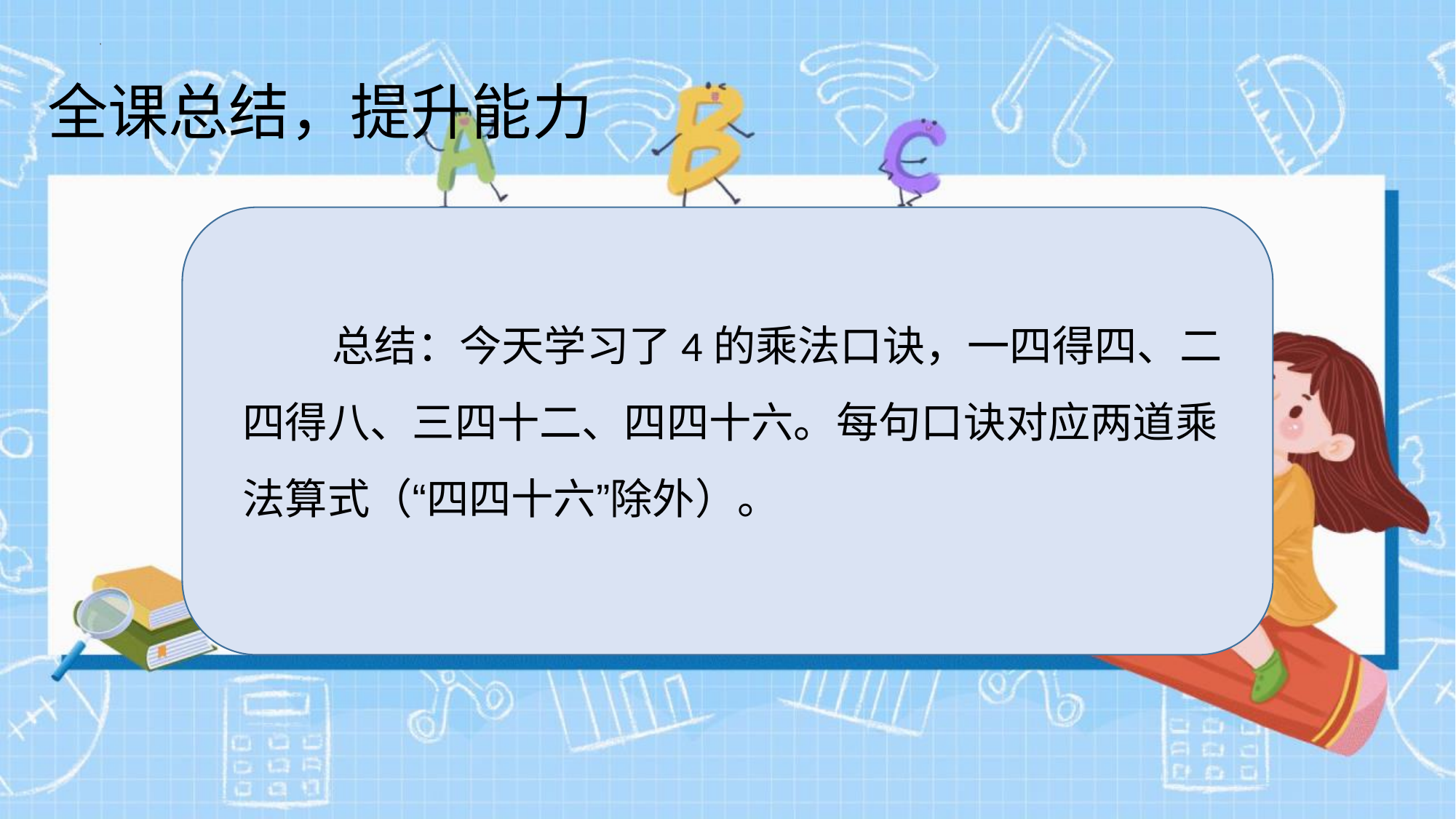

# 全课总结，提升能力

总结：今天学习了4的乘法口诀，一四得四、二四得八、三四十二、四四十六。每句口诀对应两道乘法算式（“四四十六”除外）。